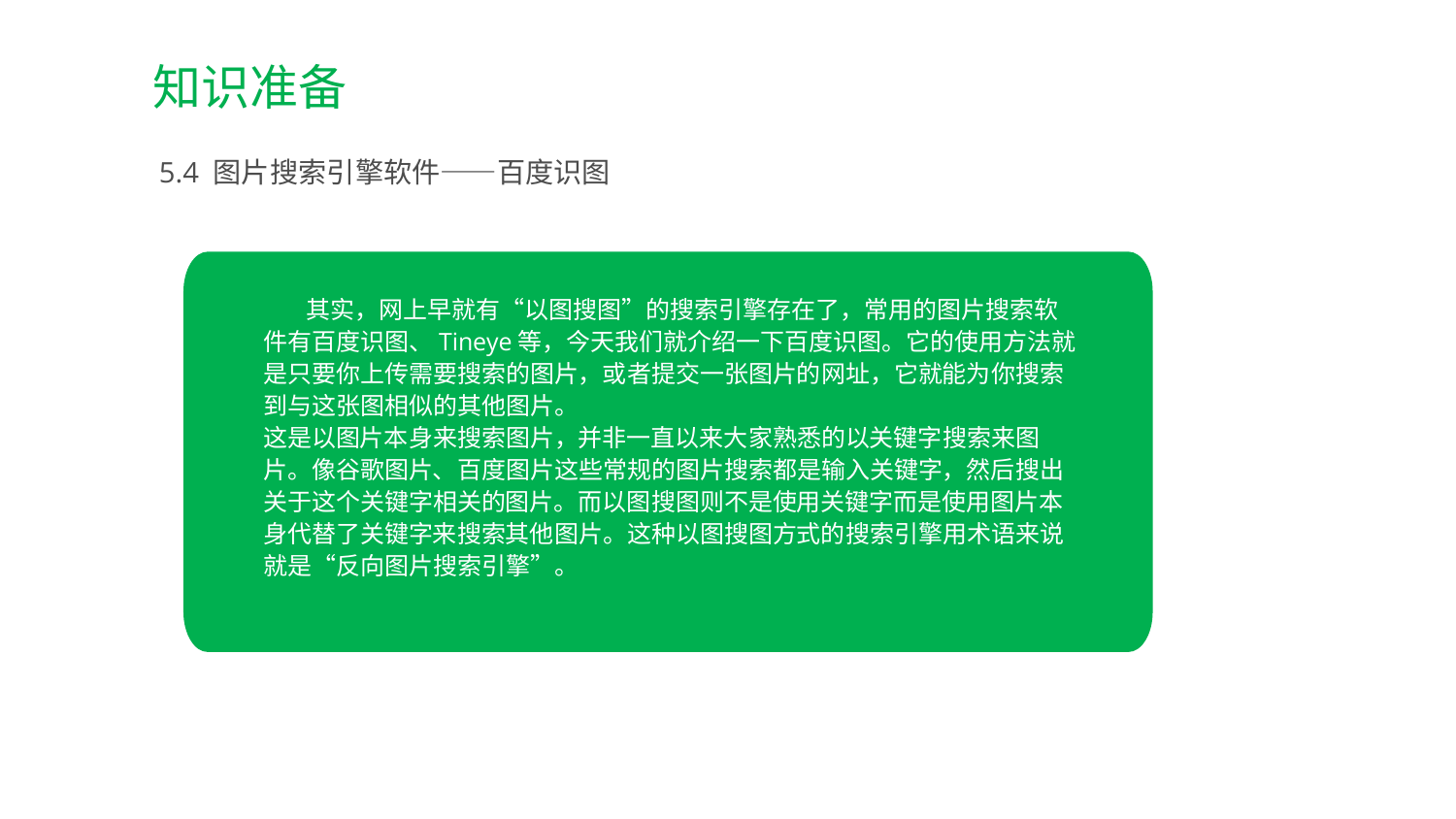

知识准备

5.4 图片搜索引擎软件——百度识图

       其实，网上早就有“以图搜图”的搜索引擎存在了，常用的图片搜索软件有百度识图、Tineye等，今天我们就介绍一下百度识图。它的使用方法就是只要你上传需要搜索的图片，或者提交一张图片的网址，它就能为你搜索到与这张图相似的其他图片。
这是以图片本身来搜索图片，并非一直以来大家熟悉的以关键字搜索来图片。像谷歌图片、百度图片这些常规的图片搜索都是输入关键字，然后搜出关于这个关键字相关的图片。而以图搜图则不是使用关键字而是使用图片本身代替了关键字来搜索其他图片。这种以图搜图方式的搜索引擎用术语来说就是“反向图片搜索引擎”。